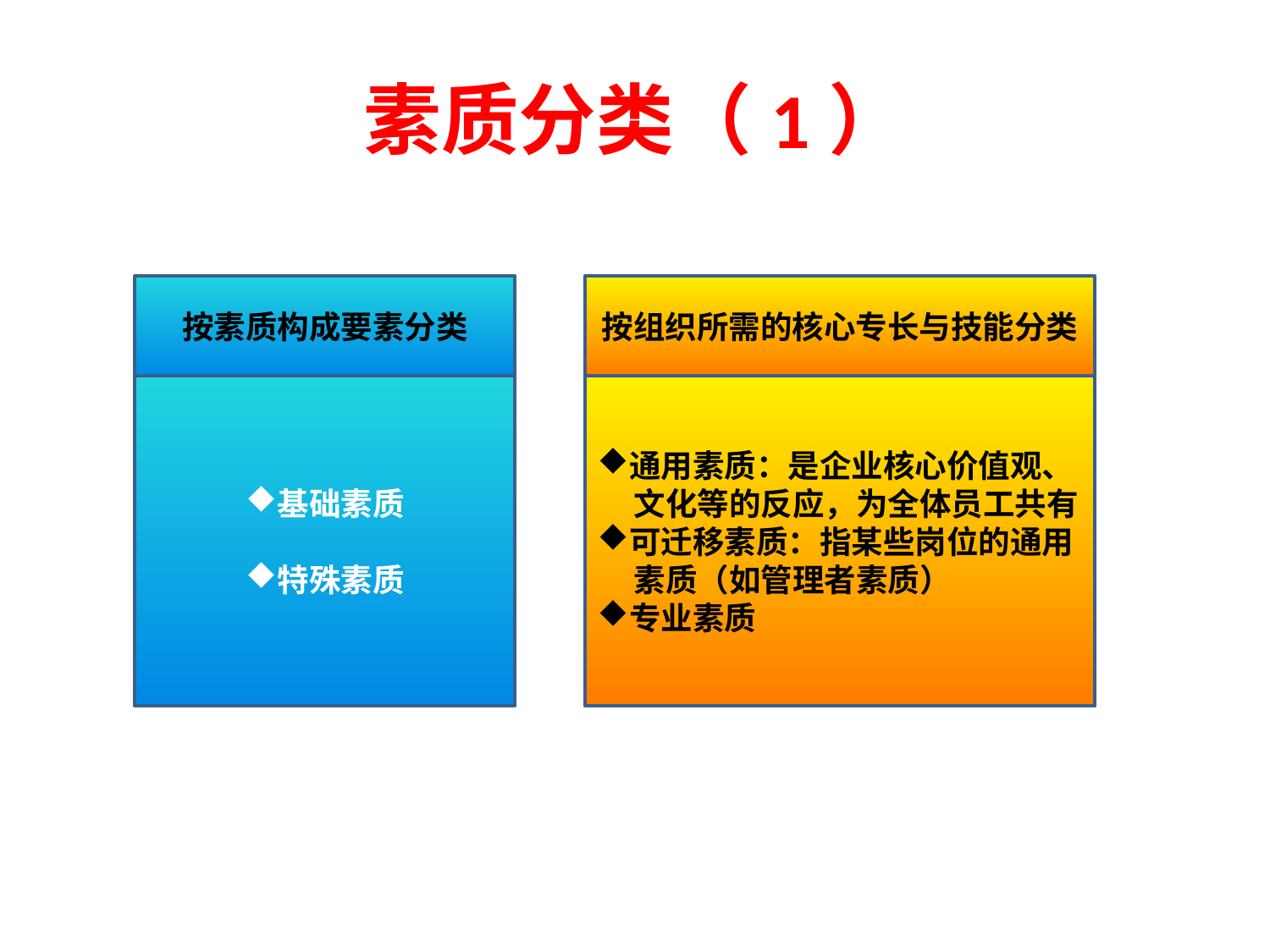

# 素质分类（1）
按素质构成要素分类
按组织所需的核心专长与技能分类
基础素质

特殊素质
通用素质：是企业核心价值观、
    文化等的反应，为全体员工共有
可迁移素质：指某些岗位的通用
    素质（如管理者素质）
专业素质